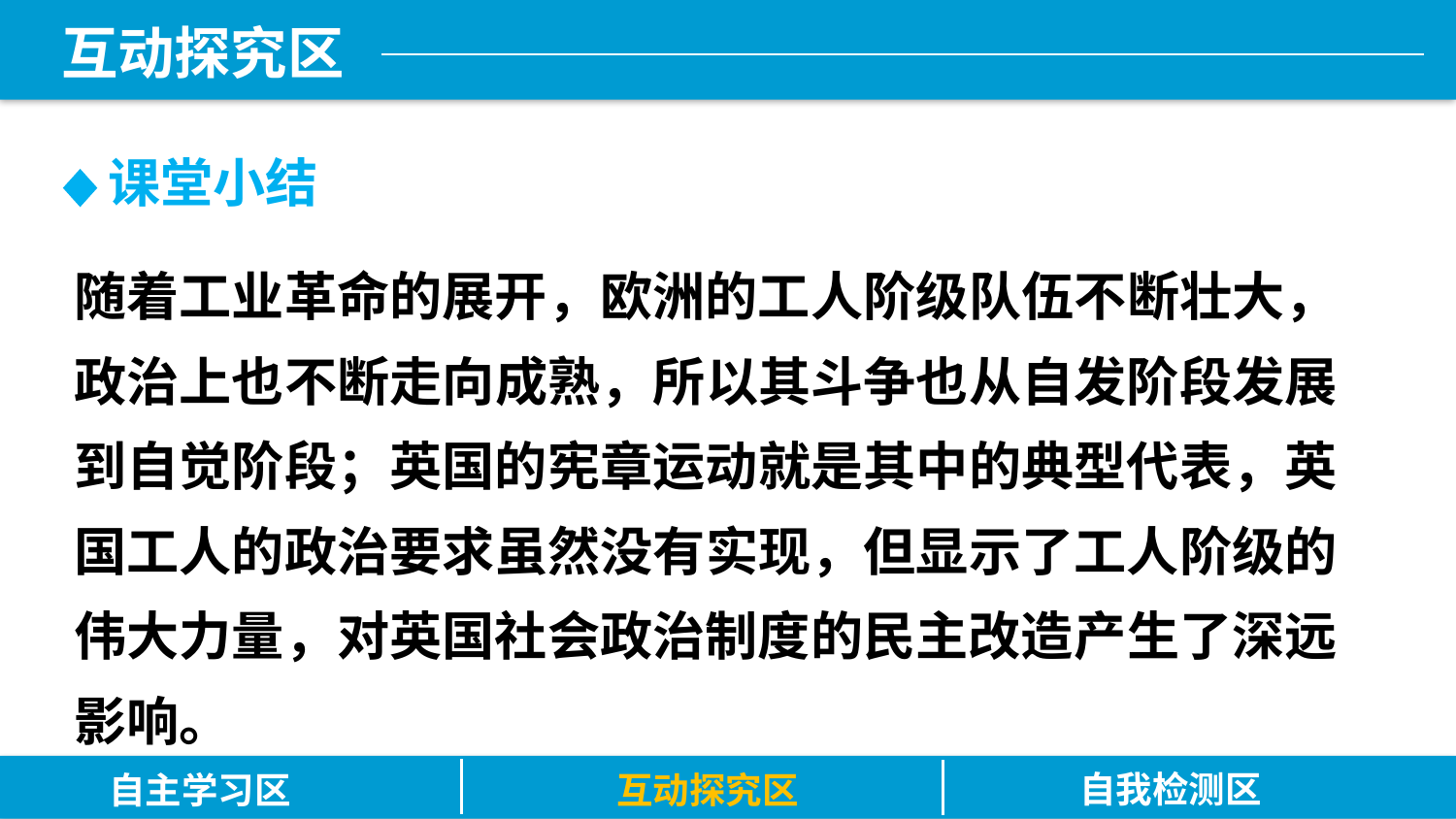

课堂小结

随着工业革命的展开，欧洲的工人阶级队伍不断壮大，政治上也不断走向成熟，所以其斗争也从自发阶段发展到自觉阶段；英国的宪章运动就是其中的典型代表，英国工人的政治要求虽然没有实现，但显示了工人阶级的伟大力量，对英国社会政治制度的民主改造产生了深远影响。
自我检测区
自主学习区
互动探究区